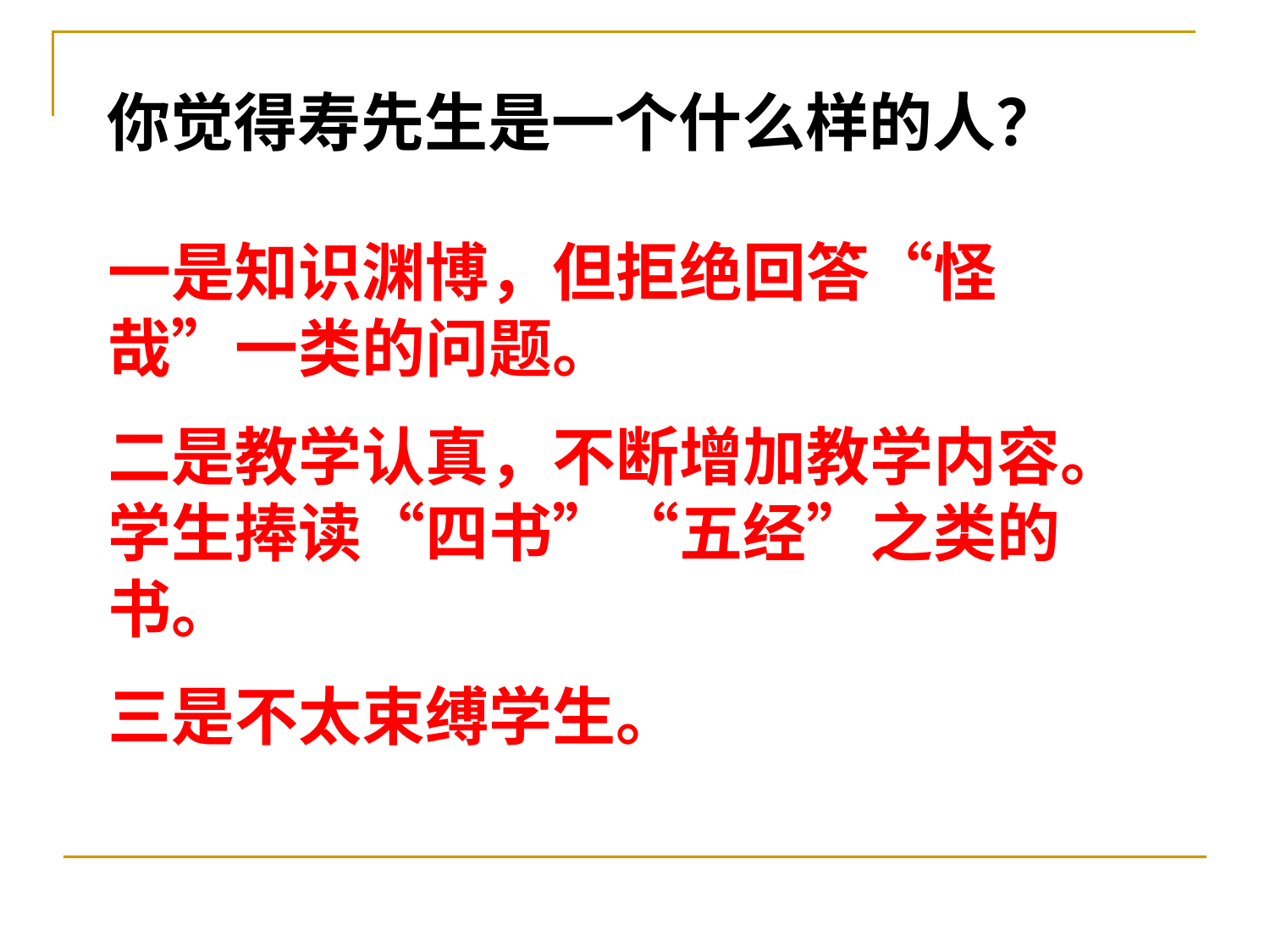

你觉得寿先生是一个什么样的人？
一是知识渊博，但拒绝回答“怪哉”一类的问题。
二是教学认真，不断增加教学内容。学生捧读“四书”“五经”之类的书。
三是不太束缚学生。